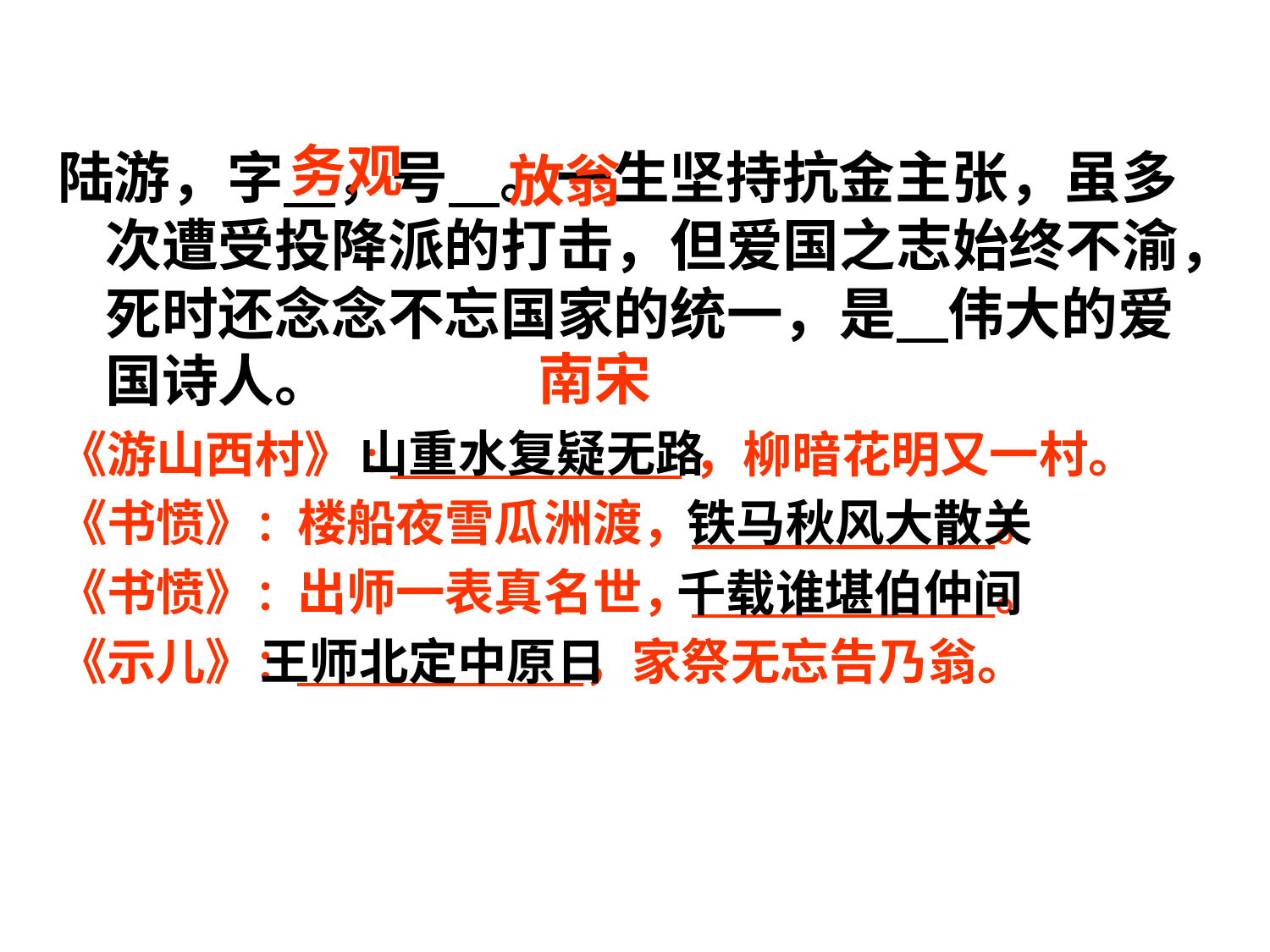

#
务观
陆游，字    ，号    。一生坚持抗金主张，虽多次遭受投降派的打击，但爱国之志始终不渝，死时还念念不忘国家的统一，是    伟大的爱国诗人。
《游山西村》:                           ，柳暗花明又一村。
《书愤》：楼船夜雪瓜洲渡，                           。
《书愤》：出师一表真名世，                           。
《示儿》：                              ，家祭无忘告乃翁。

放翁
南宋
山重水复疑无路
铁马秋风大散关
千载谁堪伯仲间
王师北定中原日